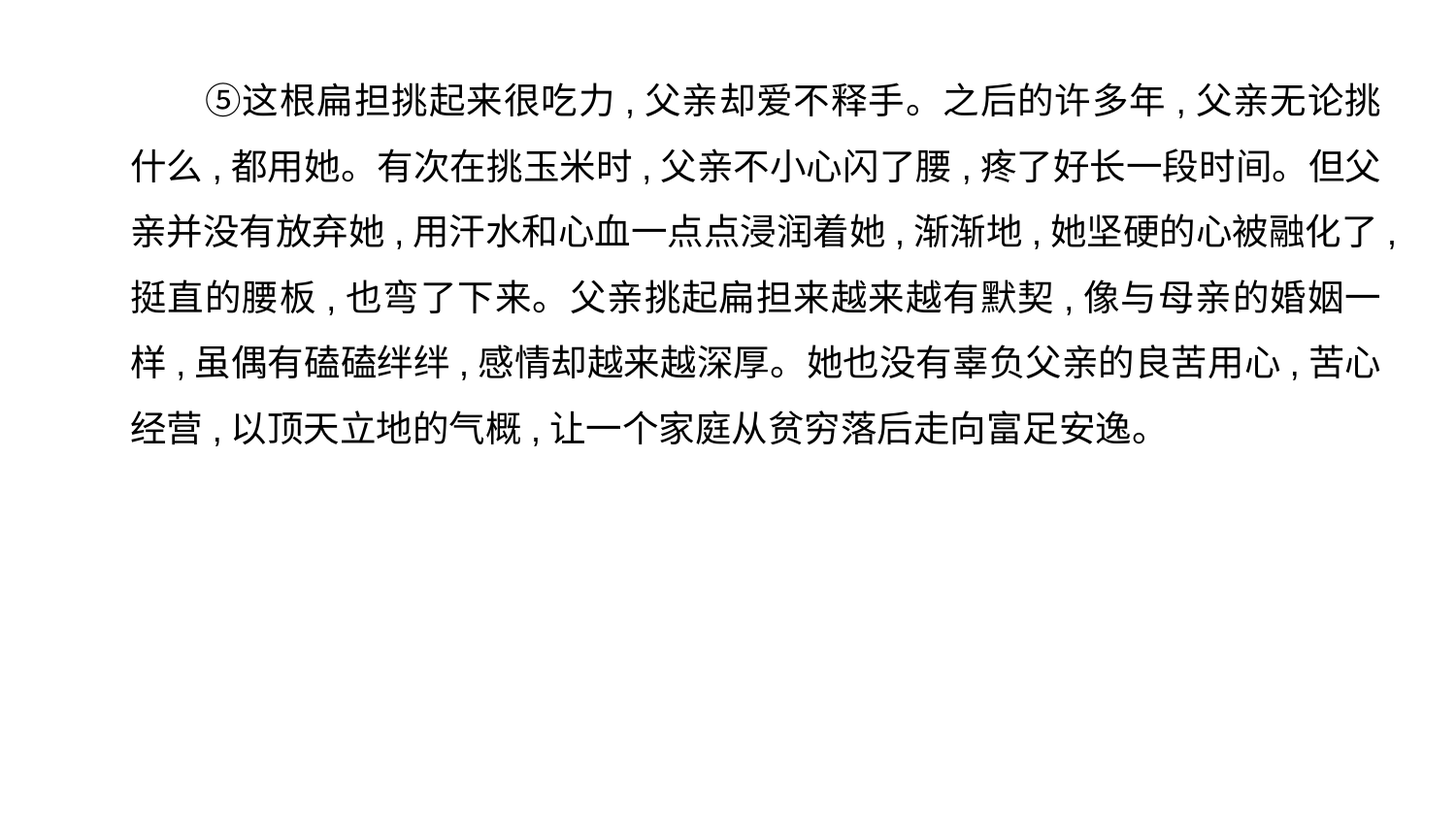

⑤这根扁担挑起来很吃力,父亲却爱不释手。之后的许多年,父亲无论挑什么,都用她。有次在挑玉米时,父亲不小心闪了腰,疼了好长一段时间。但父亲并没有放弃她,用汗水和心血一点点浸润着她,渐渐地,她坚硬的心被融化了,挺直的腰板,也弯了下来。父亲挑起扁担来越来越有默契,像与母亲的婚姻一样,虽偶有磕磕绊绊,感情却越来越深厚。她也没有辜负父亲的良苦用心,苦心经营,以顶天立地的气概,让一个家庭从贫穷落后走向富足安逸。